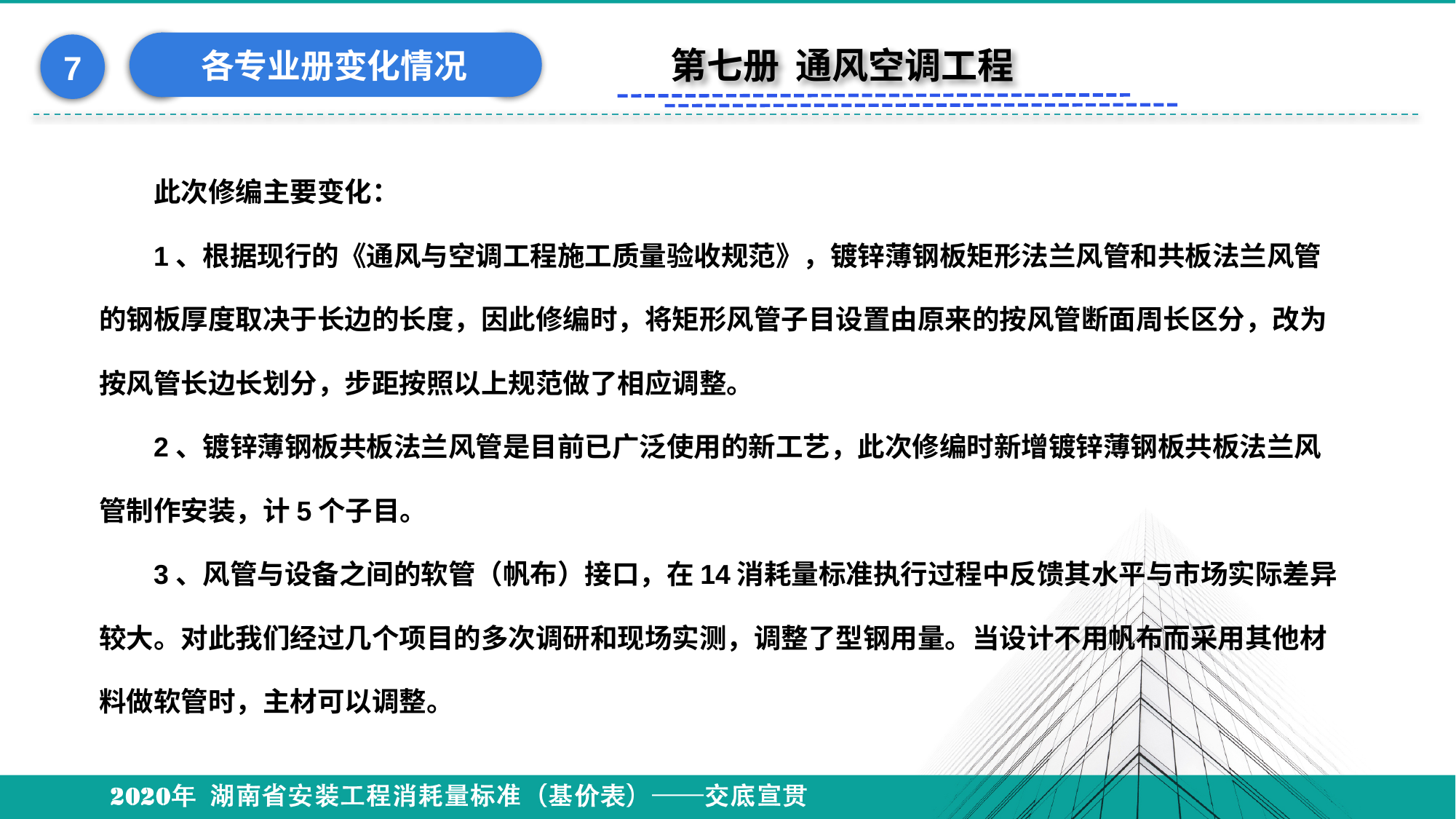

各专业册变化情况

7
第七册  通风空调工程
此次修编主要变化：
1、根据现行的《通风与空调工程施工质量验收规范》，镀锌薄钢板矩形法兰风管和共板法兰风管的钢板厚度取决于长边的长度，因此修编时，将矩形风管子目设置由原来的按风管断面周长区分，改为按风管长边长划分，步距按照以上规范做了相应调整。
2、镀锌薄钢板共板法兰风管是目前已广泛使用的新工艺，此次修编时新增镀锌薄钢板共板法兰风管制作安装，计5个子目。
3、风管与设备之间的软管（帆布）接口，在14消耗量标准执行过程中反馈其水平与市场实际差异较大。对此我们经过几个项目的多次调研和现场实测，调整了型钢用量。当设计不用帆布而采用其他材料做软管时，主材可以调整。